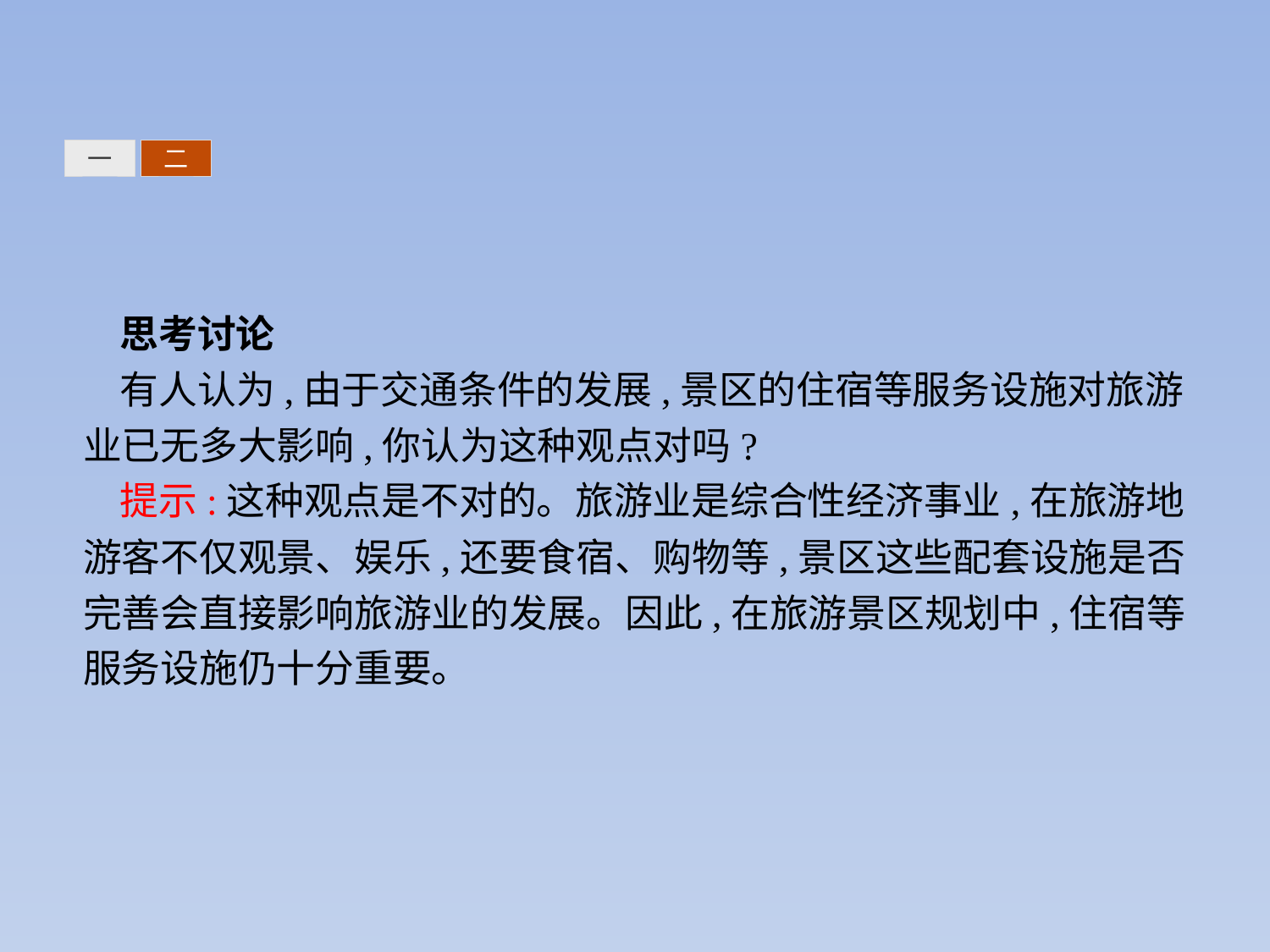

一
二
思考讨论
有人认为,由于交通条件的发展,景区的住宿等服务设施对旅游业已无多大影响,你认为这种观点对吗?
提示:这种观点是不对的。旅游业是综合性经济事业,在旅游地游客不仅观景、娱乐,还要食宿、购物等,景区这些配套设施是否完善会直接影响旅游业的发展。因此,在旅游景区规划中,住宿等服务设施仍十分重要。